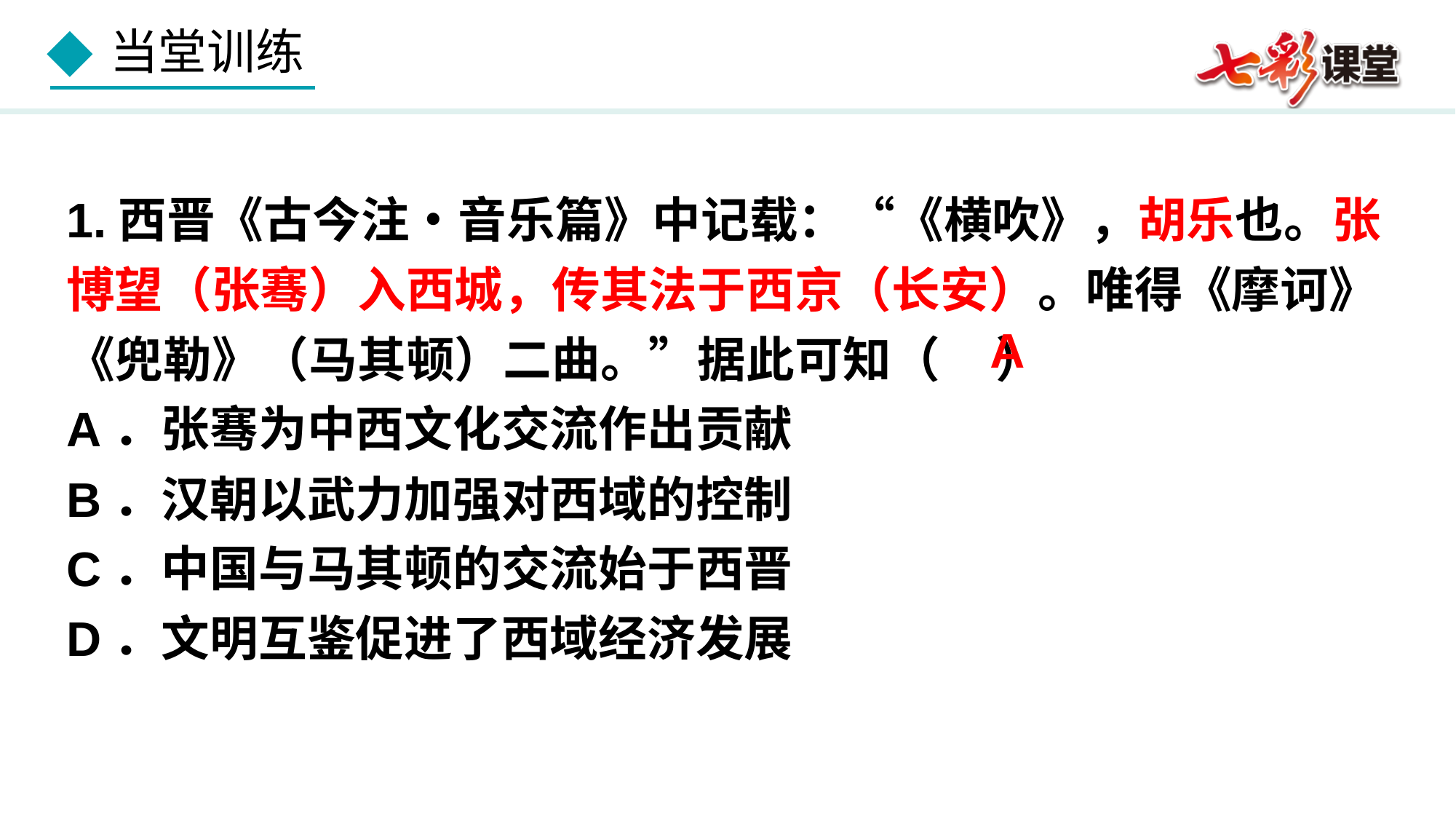

1.西晋《古今注•音乐篇》中记载：“《横吹》，胡乐也。张博望（张骞）入西城，传其法于西京（长安）。唯得《摩诃》《兜勒》（马其顿）二曲。”据此可知（     ）
A．张骞为中西文化交流作出贡献
B．汉朝以武力加强对西域的控制
C．中国与马其顿的交流始于西晋
D．文明互鉴促进了西域经济发展
A